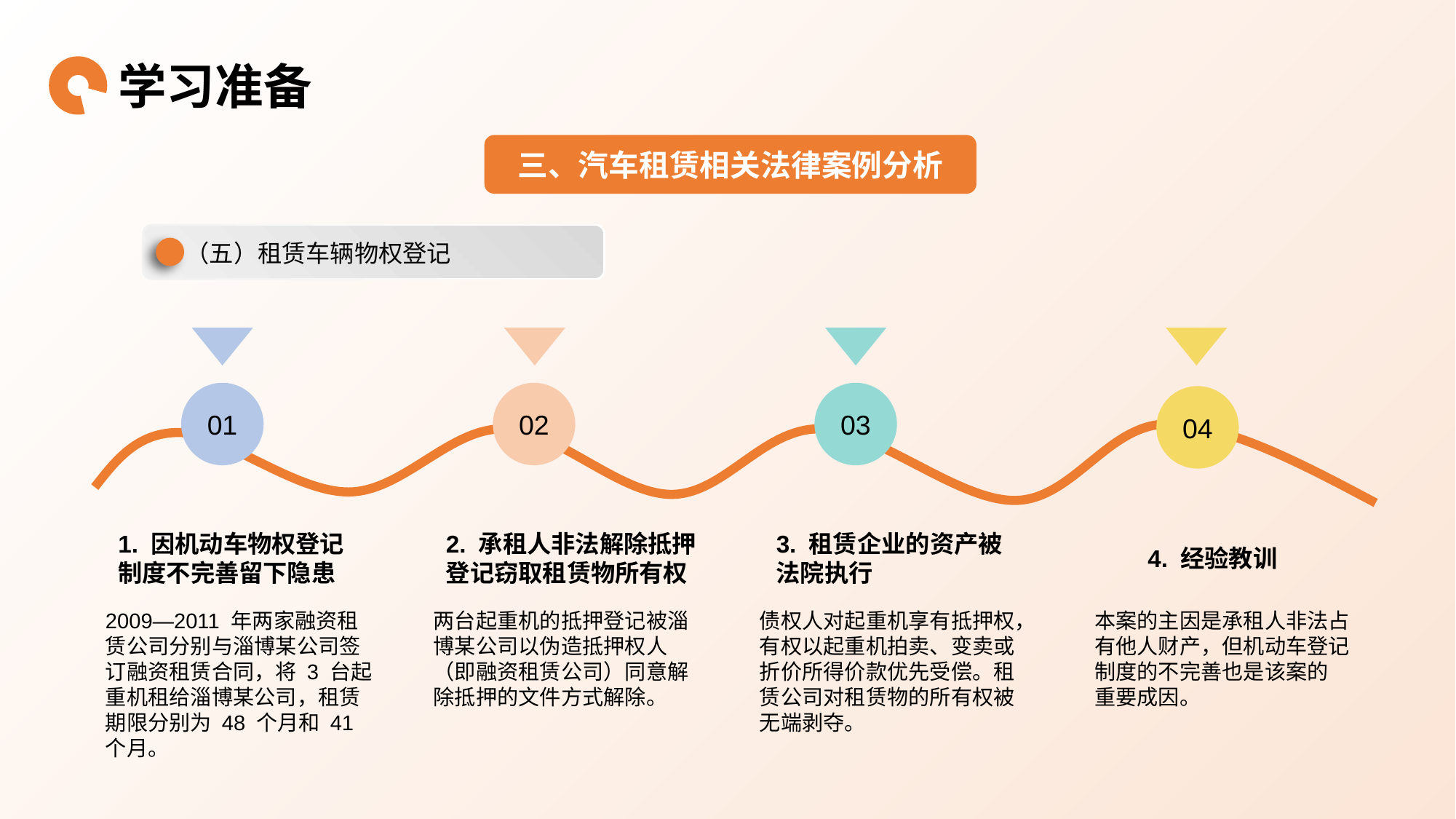

学习准备

三、汽车租赁相关法律案例分析

（五）租赁车辆物权登记

01
02
03
04

1. 因机动车物权登记制度不完善留下隐患
2. 承租人非法解除抵押登记窃取租赁物所有权
3. 租赁企业的资产被法院执行
4. 经验教训
2009—2011 年两家融资租赁公司分别与淄博某公司签订融资租赁合同，将 3 台起重机租给淄博某公司，租赁期限分别为 48 个月和 41 个月。
两台起重机的抵押登记被淄博某公司以伪造抵押权人（即融资租赁公司）同意解除抵押的文件方式解除。
债权人对起重机享有抵押权，有权以起重机拍卖、变卖或折价所得价款优先受偿。租赁公司对租赁物的所有权被无端剥夺。
本案的主因是承租人非法占有他人财产，但机动车登记制度的不完善也是该案的
重要成因。